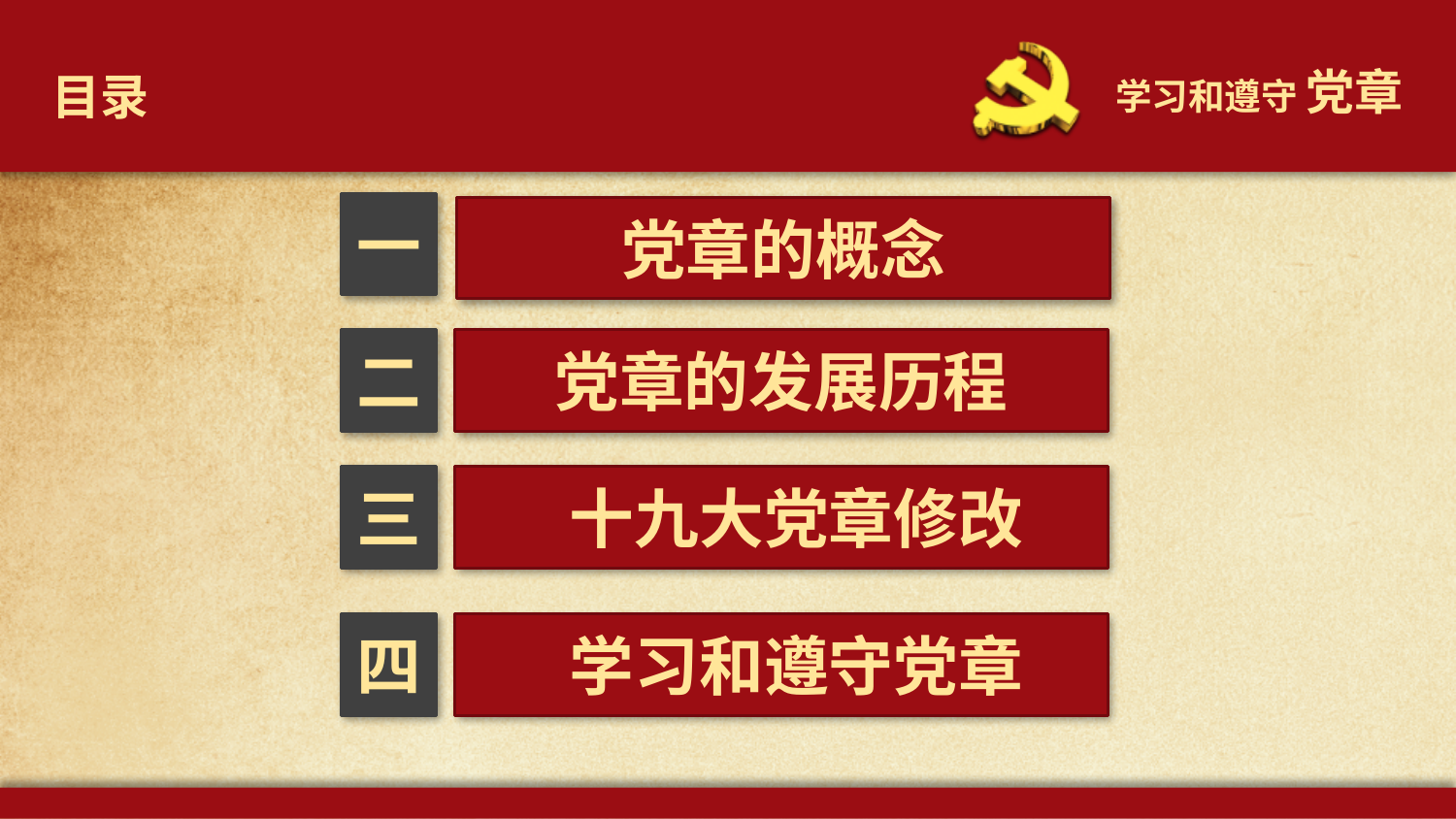

目录
一
党章的概念
二
党章的发展历程
 十九大党章修改
三
四
 学习和遵守党章